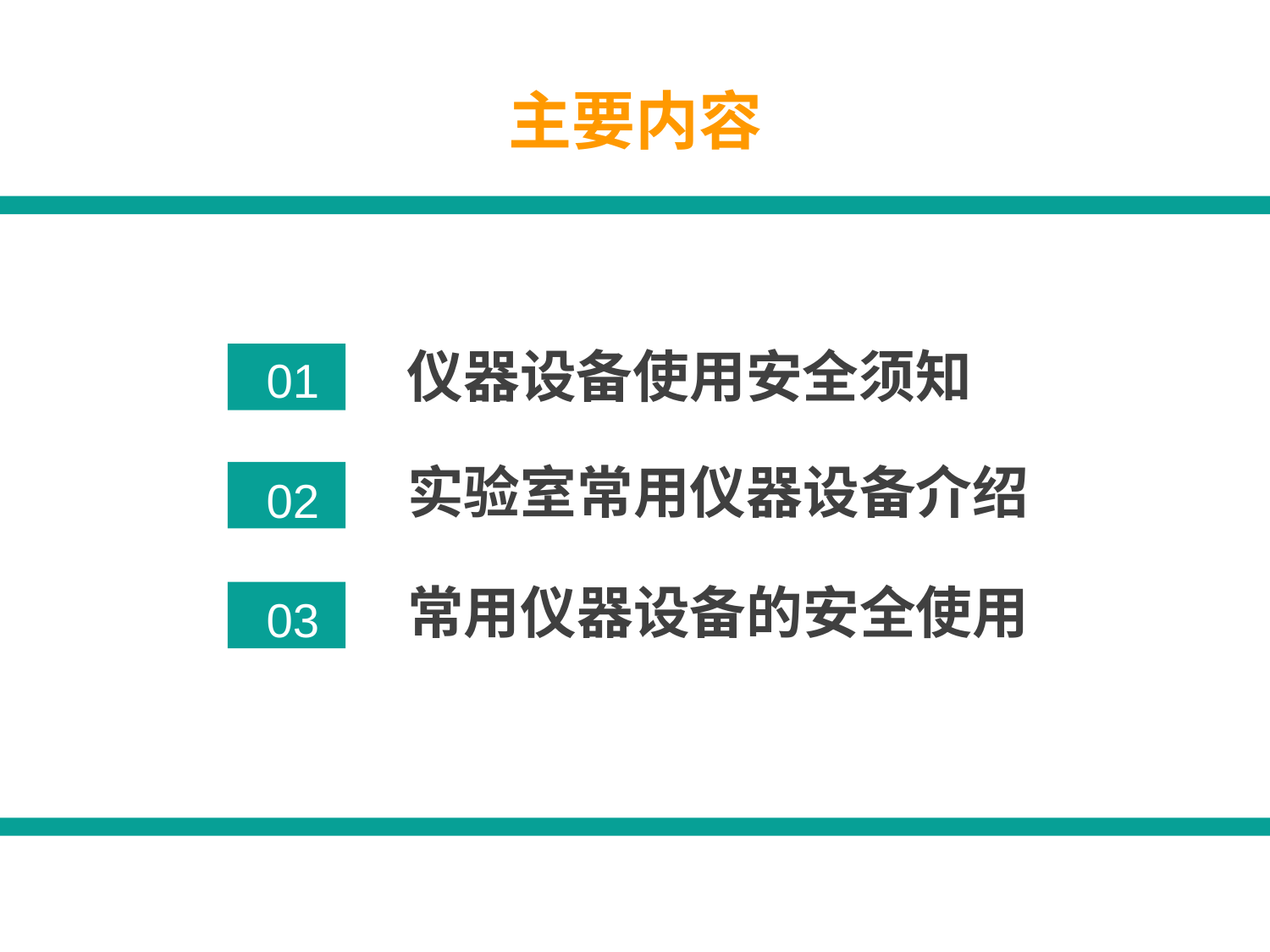

主要内容

仪器设备使用安全须知
01

实验室常用仪器设备介绍

02
常用仪器设备的安全使用

03